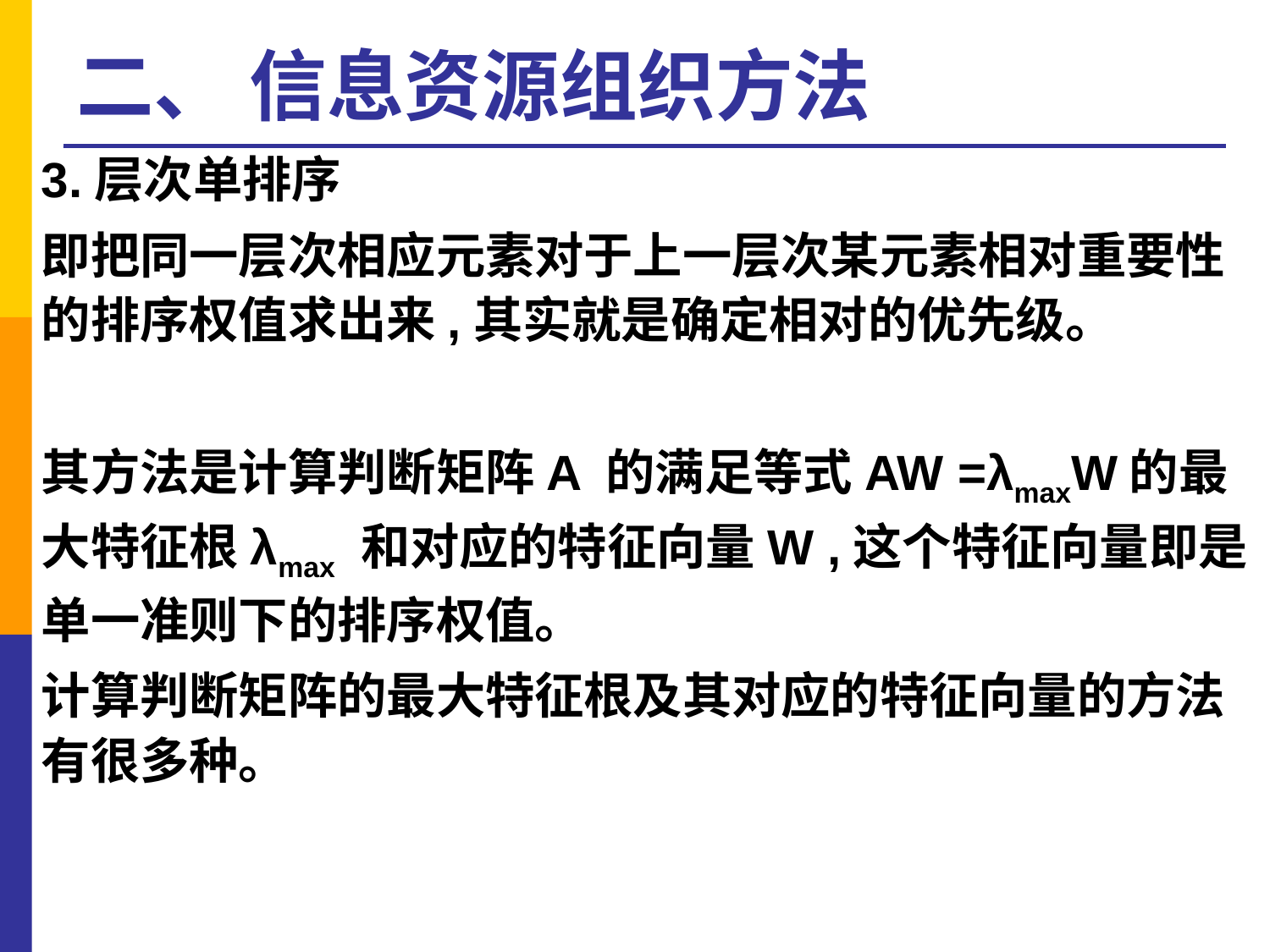

# 二、 信息资源组织方法
3.层次单排序
即把同一层次相应元素对于上一层次某元素相对重要性的排序权值求出来,其实就是确定相对的优先级。

其方法是计算判断矩阵A 的满足等式AW =λmaxW的最大特征根λmax 和对应的特征向量W ,这个特征向量即是单一准则下的排序权值。
计算判断矩阵的最大特征根及其对应的特征向量的方法有很多种。